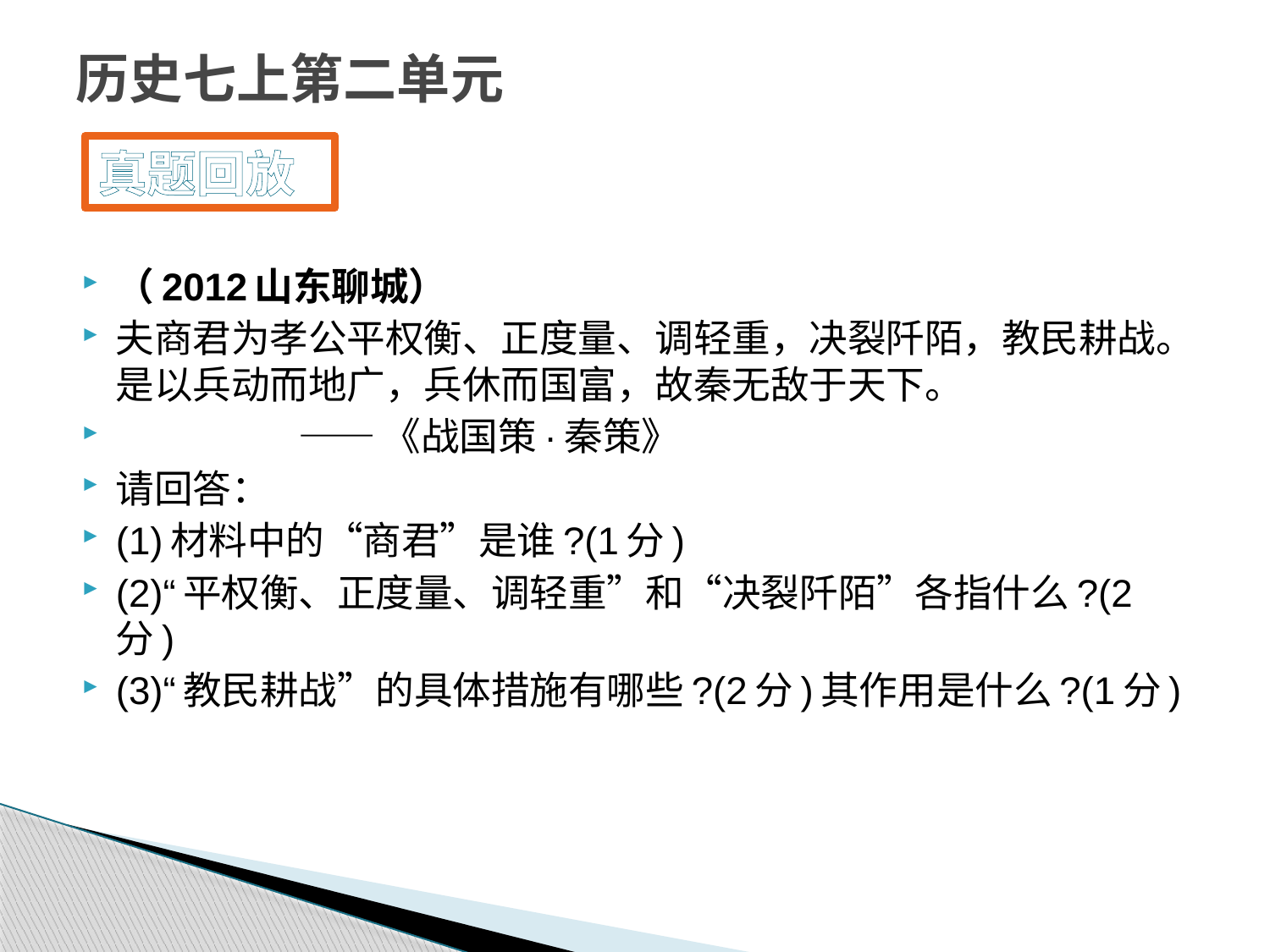

# 历史七上第二单元
真题回放
（2012山东聊城）
夫商君为孝公平权衡、正度量、调轻重，决裂阡陌，教民耕战。是以兵动而地广，兵休而国富，故秦无敌于天下。
                     ——《战国策·秦策》
请回答：
(1)材料中的“商君”是谁?(1分)
(2)“平权衡、正度量、调轻重”和“决裂阡陌”各指什么?(2分)
(3)“教民耕战”的具体措施有哪些?(2分)其作用是什么?(1分)